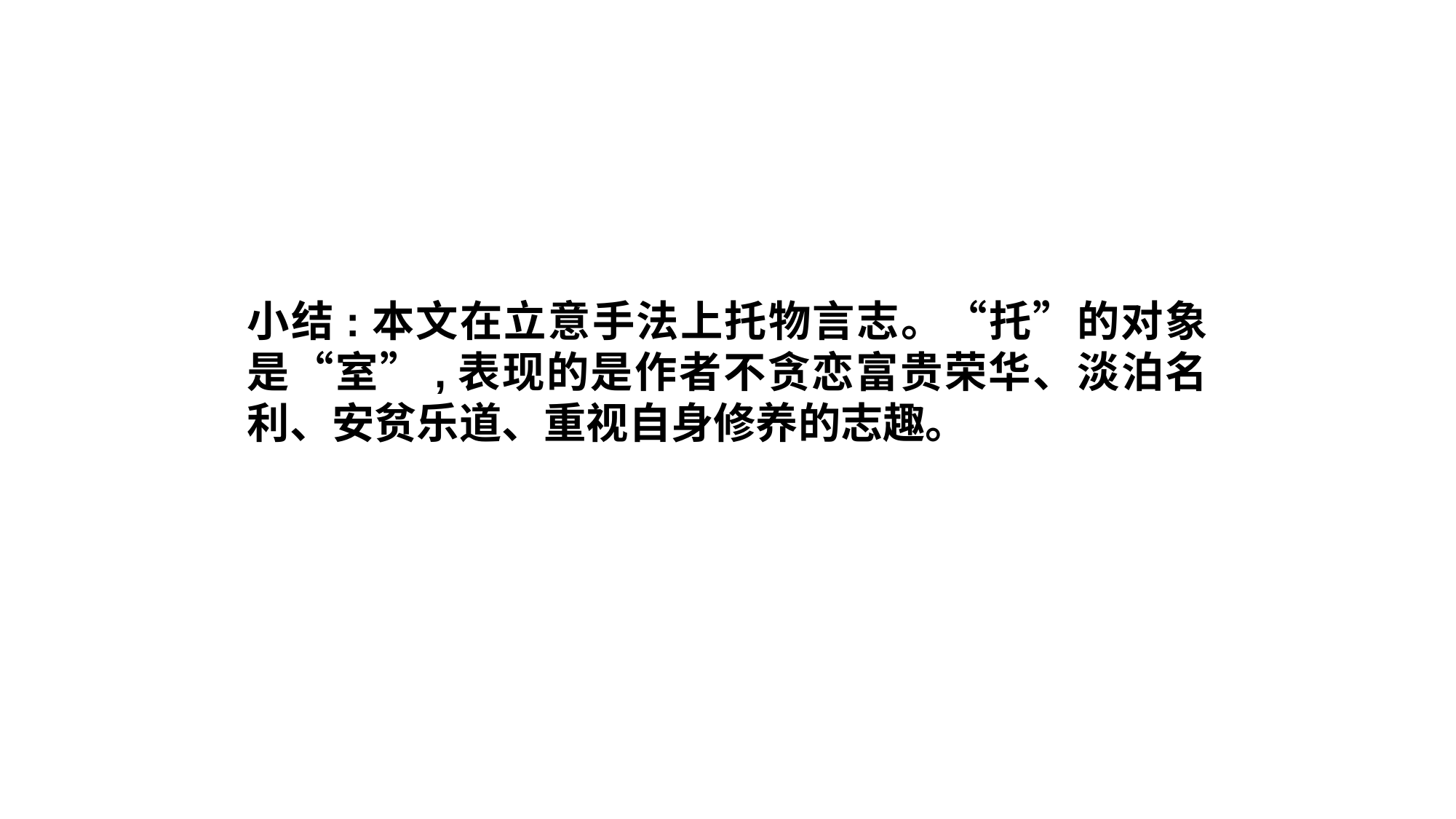

小结:本文在立意手法上托物言志。“托”的对象是“室”,表现的是作者不贪恋富贵荣华、淡泊名利、安贫乐道、重视自身修养的志趣。